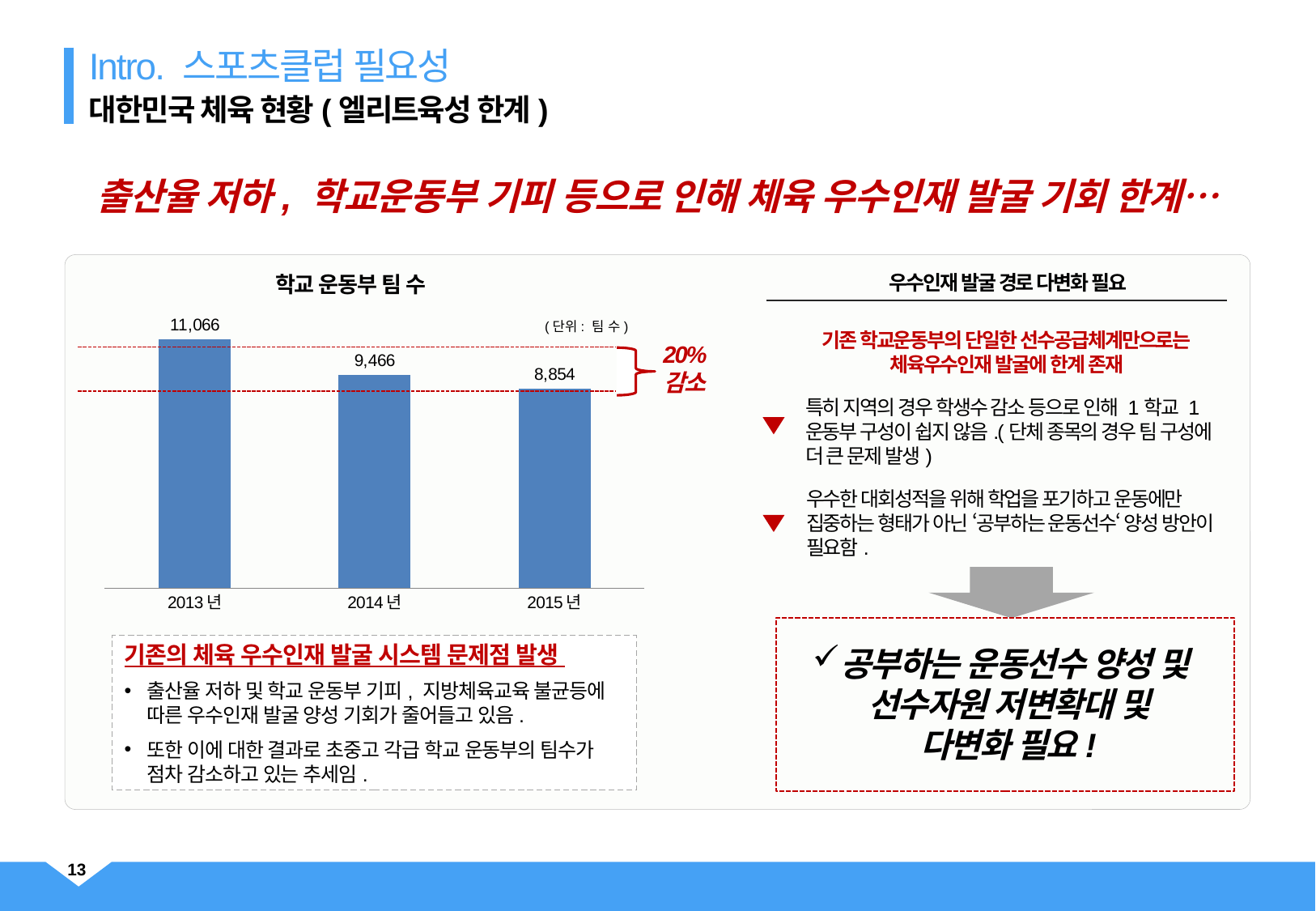

Intro. 스포츠클럽 필요성
대한민국 체육 현황(엘리트육성 한계)
출산율 저하, 학교운동부 기피 등으로 인해 체육 우수인재 발굴 기회 한계…

우수인재 발굴 경로 다변화 필요
학교 운동부 팀 수

### Chart

| Category |  |
|---|---|
| 2013년 | 11066.0 |
| 2014년 | 9466.0 |
| 2015년 | 8854.0 |
(단위: 팀 수)
기존 학교운동부의 단일한 선수공급체계만으로는
체육우수인재 발굴에 한계 존재
20%
감소

특히 지역의 경우 학생수 감소 등으로 인해 1학교 1운동부 구성이 쉽지 않음.(단체 종목의 경우 팀 구성에 더 큰 문제 발생)

우수한 대회성적을 위해 학업을 포기하고 운동에만 집중하는 형태가 아닌 ‘공부하는 운동선수‘ 양성 방안이 필요함.

공부하는 운동선수 양성 및
선수자원 저변확대 및
다변화 필요!
기존의 체육 우수인재 발굴 시스템 문제점 발생
출산율 저하 및 학교 운동부 기피, 지방체육교육 불균등에 따른 우수인재 발굴 양성 기회가 줄어들고 있음.
또한 이에 대한 결과로 초중고 각급 학교 운동부의 팀수가 점차 감소하고 있는 추세임.